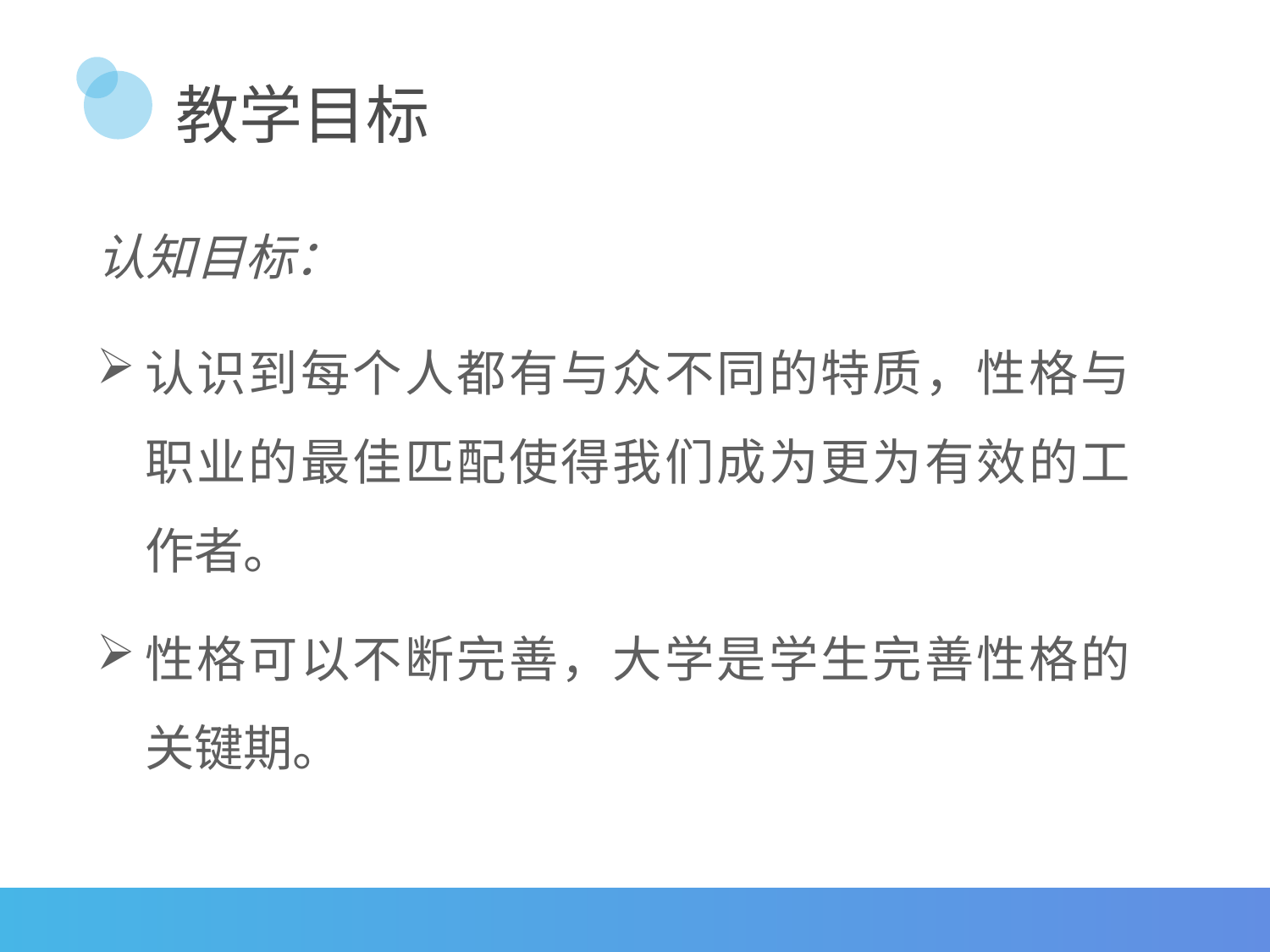

教学目标
认知目标：
认识到每个人都有与众不同的特质，性格与职业的最佳匹配使得我们成为更为有效的工作者。
性格可以不断完善，大学是学生完善性格的关键期。